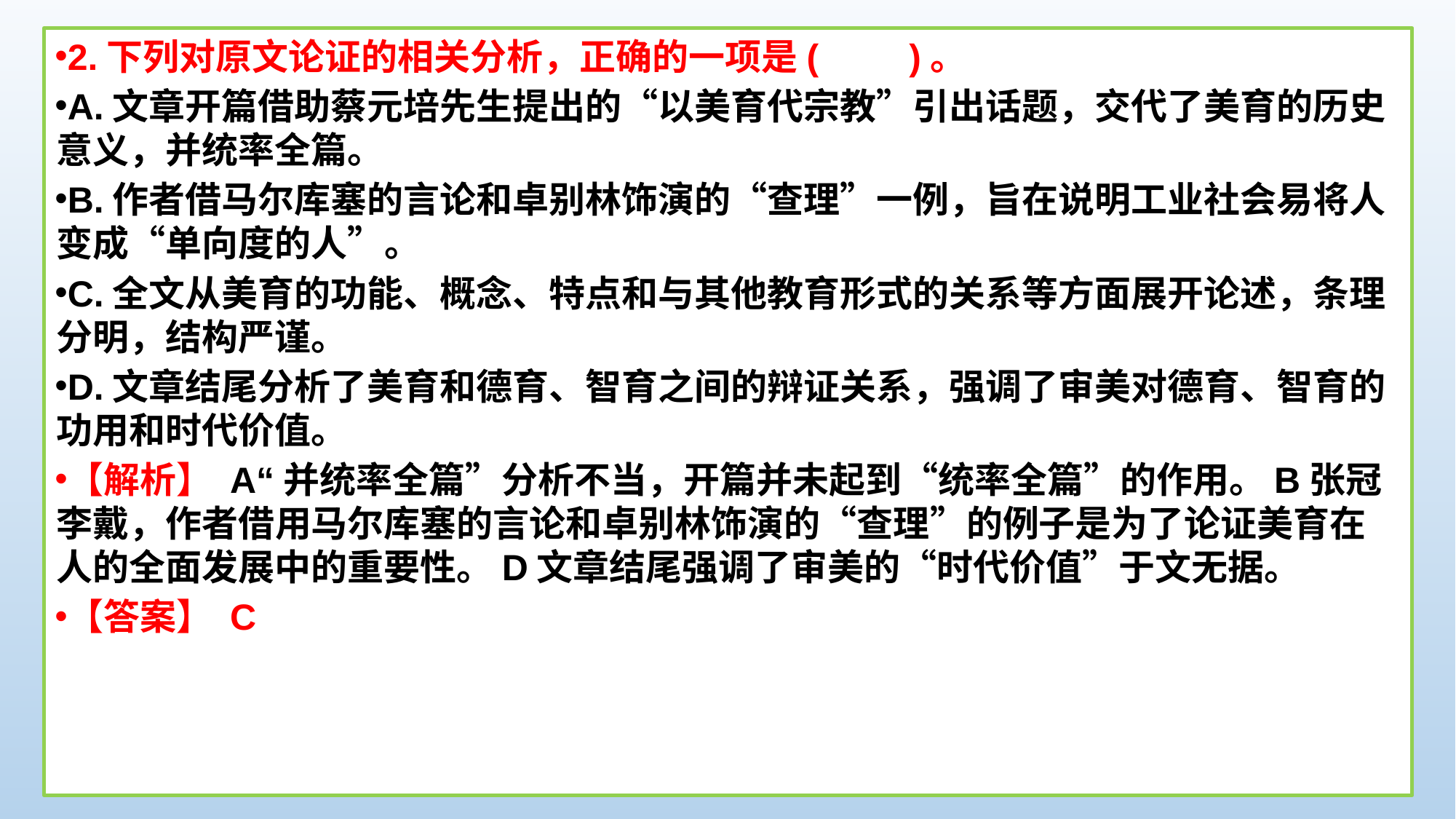

2.下列对原文论证的相关分析，正确的一项是(　　)。
A.文章开篇借助蔡元培先生提出的“以美育代宗教”引出话题，交代了美育的历史意义，并统率全篇。
B.作者借马尔库塞的言论和卓别林饰演的“查理”一例，旨在说明工业社会易将人变成“单向度的人”。
C.全文从美育的功能、概念、特点和与其他教育形式的关系等方面展开论述，条理分明，结构严谨。
D.文章结尾分析了美育和德育、智育之间的辩证关系，强调了审美对德育、智育的功用和时代价值。
【解析】 A“并统率全篇”分析不当，开篇并未起到“统率全篇”的作用。B张冠李戴，作者借用马尔库塞的言论和卓别林饰演的“查理”的例子是为了论证美育在人的全面发展中的重要性。D文章结尾强调了审美的“时代价值”于文无据。
【答案】 C